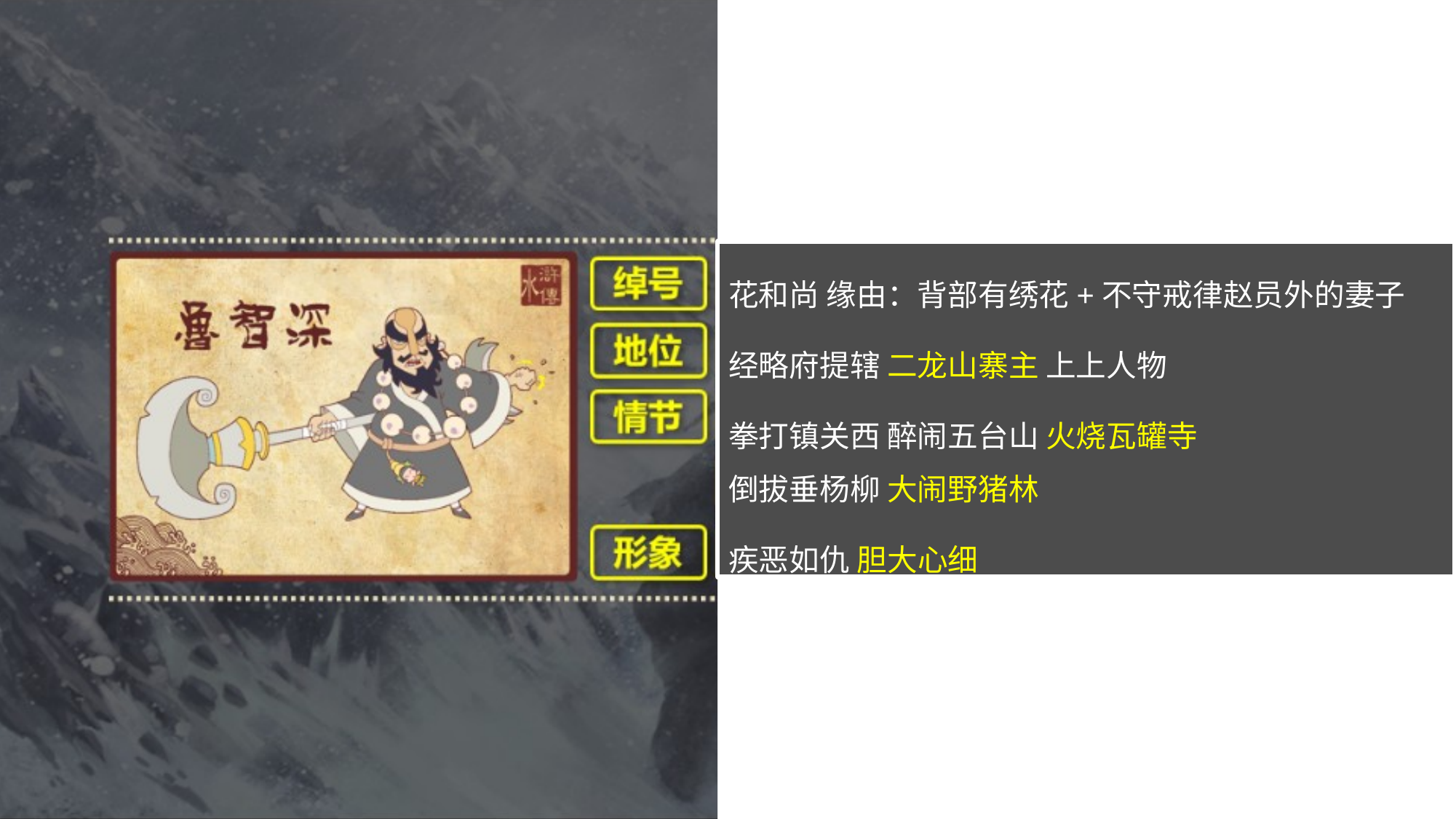

花和尚 缘由：背部有绣花+不守戒律赵员外的妻子
经略府提辖 二龙山寨主 上上人物
拳打镇关西 醉闹五台山 火烧瓦罐寺
倒拔垂杨柳 大闹野猪林
疾恶如仇 胆大心细